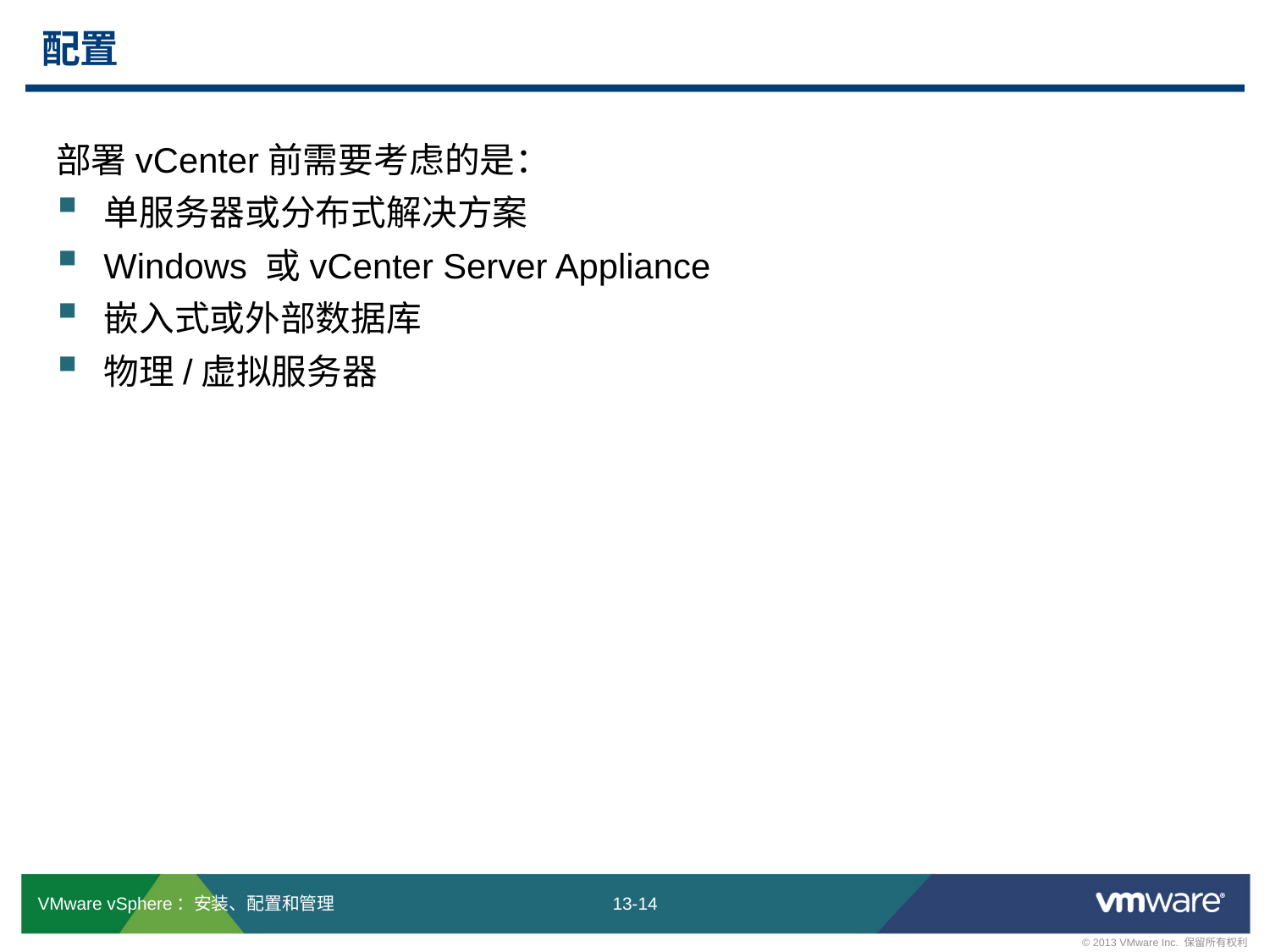

# 配置
部署vCenter前需要考虑的是：
单服务器或分布式解决方案
Windows 或vCenter Server Appliance
嵌入式或外部数据库
物理/虚拟服务器